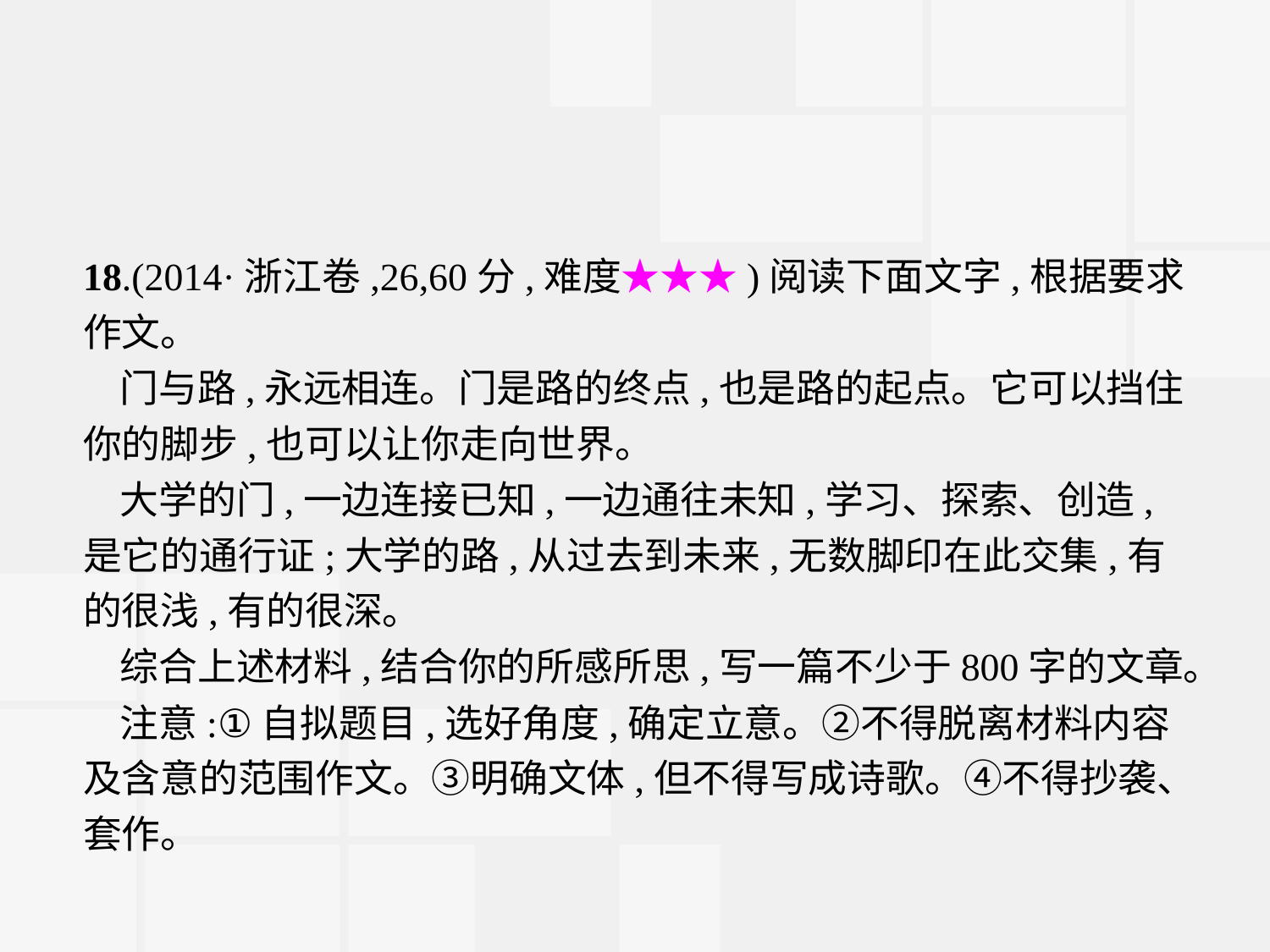

18.(2014·浙江卷,26,60分,难度★★★)阅读下面文字,根据要求作文。
门与路,永远相连。门是路的终点,也是路的起点。它可以挡住你的脚步,也可以让你走向世界。
大学的门,一边连接已知,一边通往未知,学习、探索、创造,是它的通行证;大学的路,从过去到未来,无数脚印在此交集,有的很浅,有的很深。
综合上述材料,结合你的所感所思,写一篇不少于800字的文章。
注意:①自拟题目,选好角度,确定立意。②不得脱离材料内容及含意的范围作文。③明确文体,但不得写成诗歌。④不得抄袭、套作。